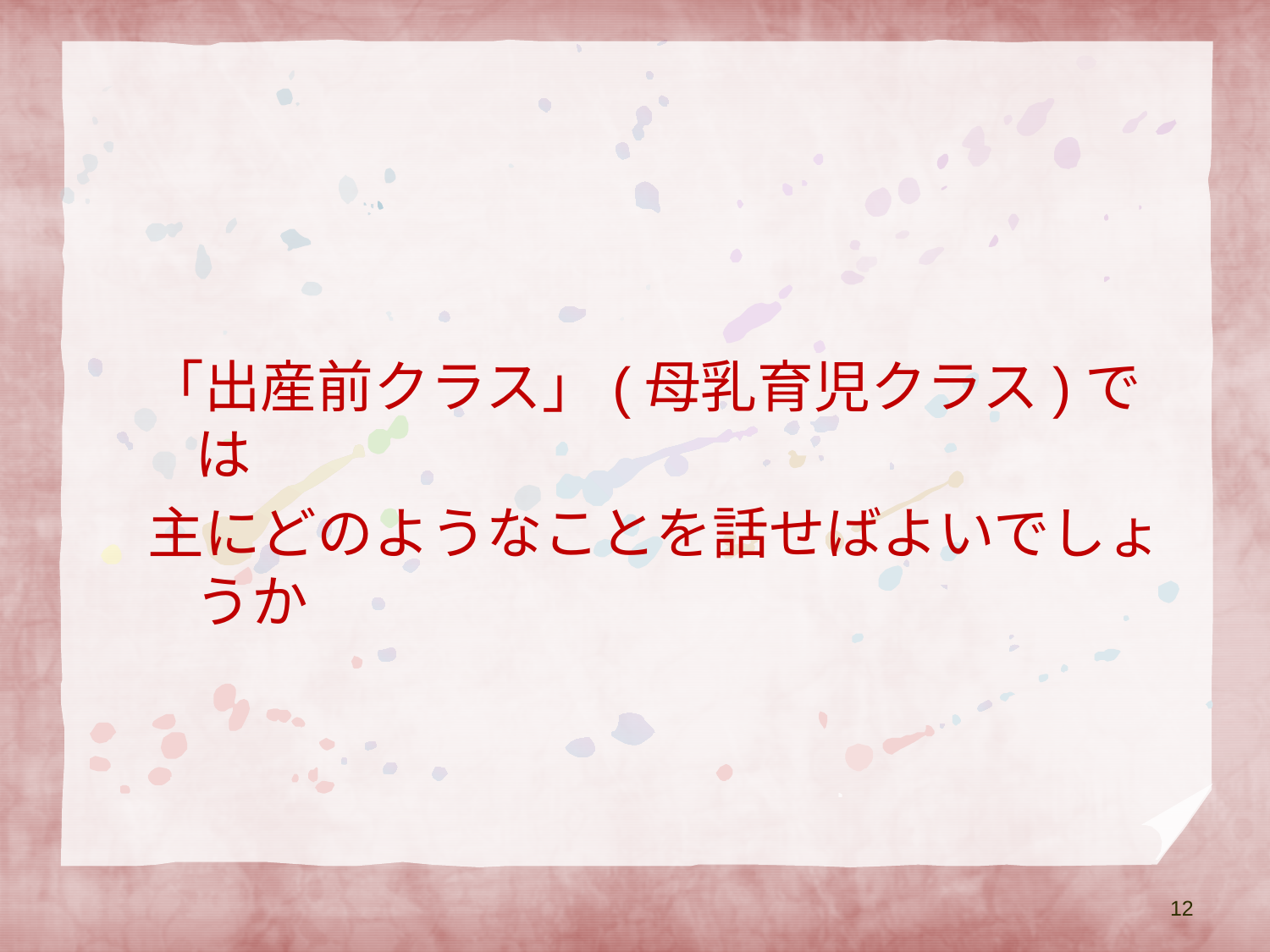

「出産前クラス」(母乳育児クラス)では
主にどのようなことを話せばよいでしょうか
12